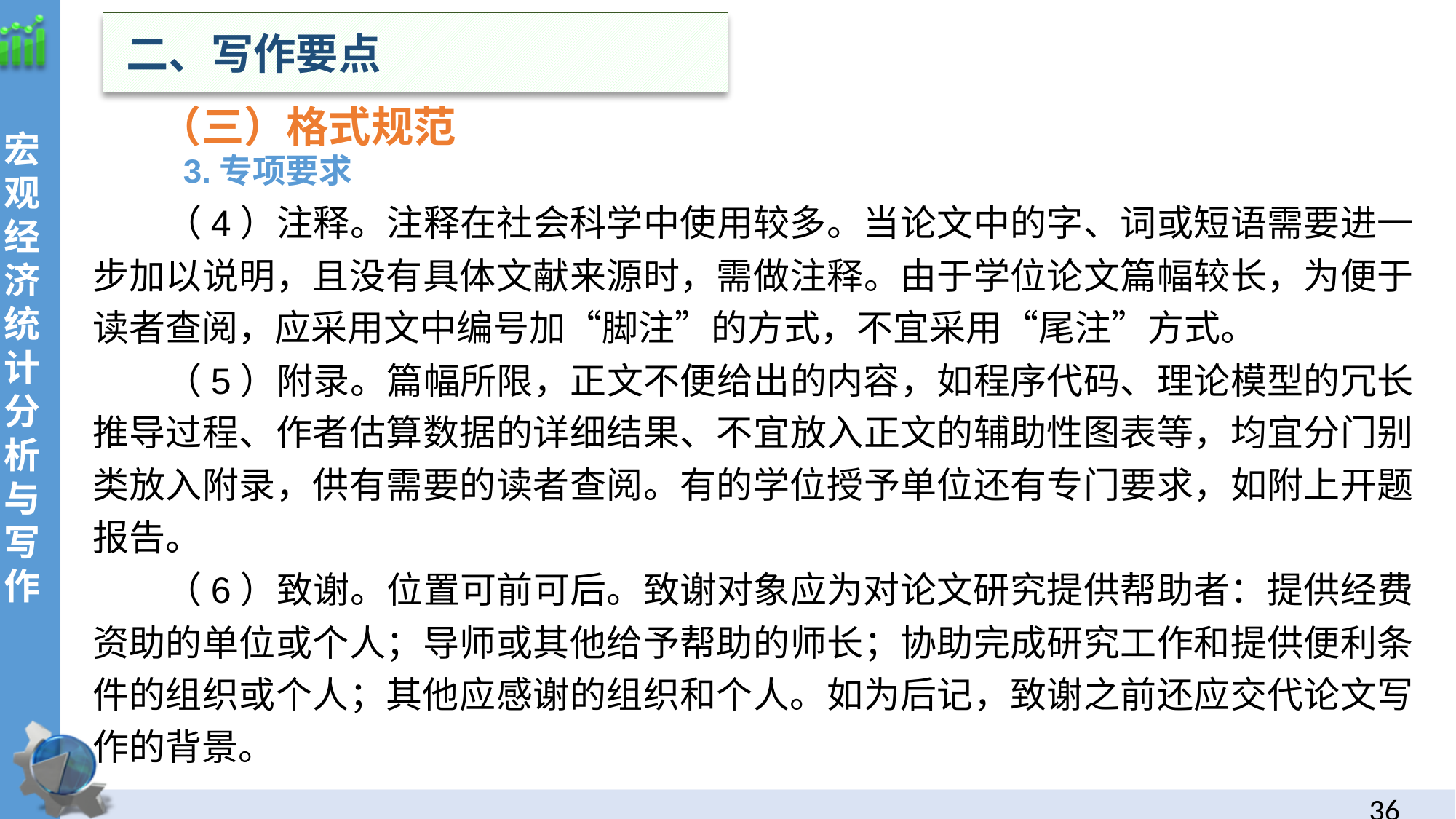

二、写作要点
 （三）格式规范

3.专项要求

（4）注释。注释在社会科学中使用较多。当论文中的字、词或短语需要进一步加以说明，且没有具体文献来源时，需做注释。由于学位论文篇幅较长，为便于读者查阅，应采用文中编号加“脚注”的方式，不宜采用“尾注”方式。
（5）附录。篇幅所限，正文不便给出的内容，如程序代码、理论模型的冗长推导过程、作者估算数据的详细结果、不宜放入正文的辅助性图表等，均宜分门别类放入附录，供有需要的读者查阅。有的学位授予单位还有专门要求，如附上开题报告。
（6）致谢。位置可前可后。致谢对象应为对论文研究提供帮助者：提供经费资助的单位或个人；导师或其他给予帮助的师长；协助完成研究工作和提供便利条件的组织或个人；其他应感谢的组织和个人。如为后记，致谢之前还应交代论文写作的背景。

36